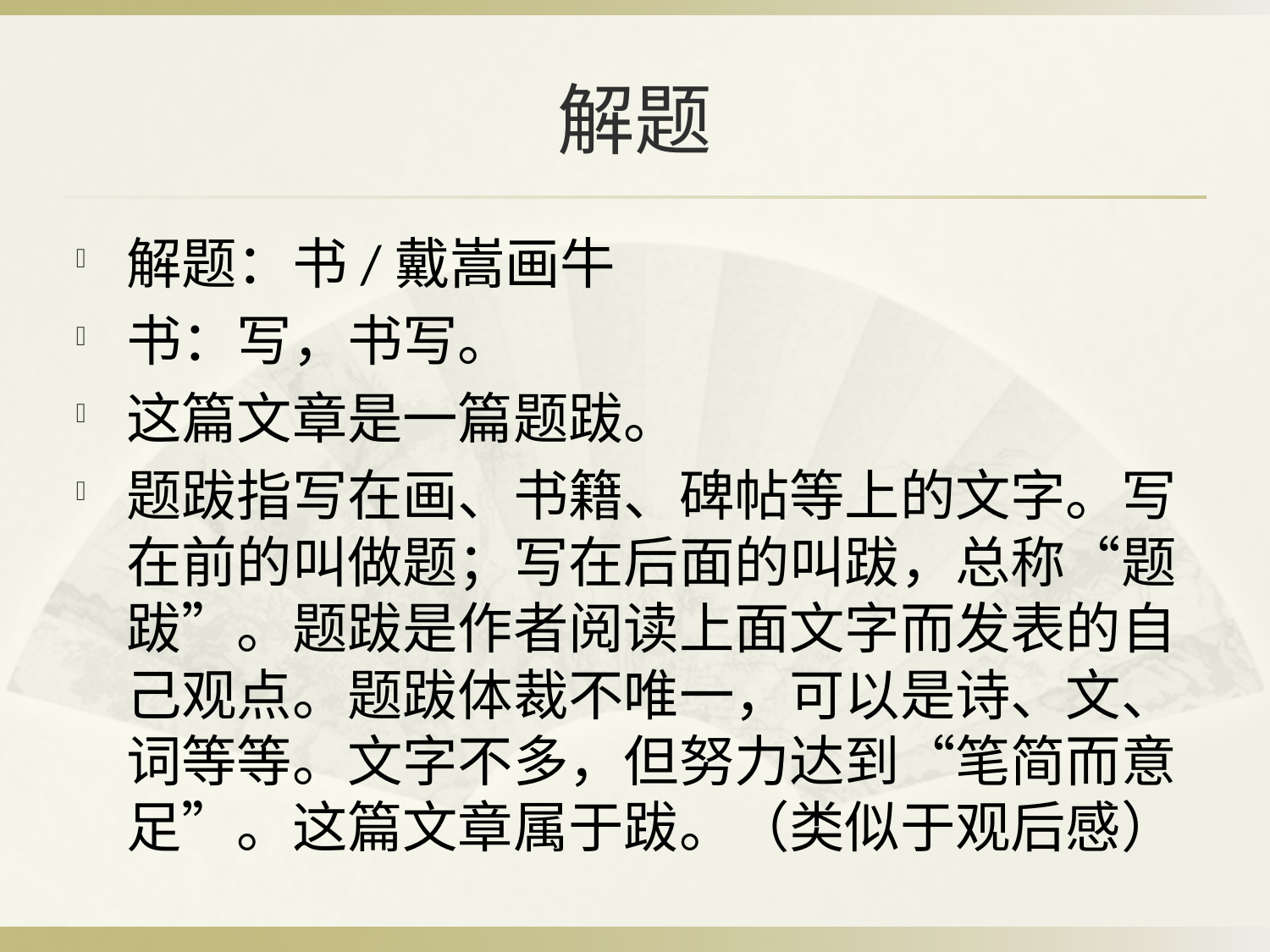

# 解题
解题：书/戴嵩画牛
书：写，书写。
这篇文章是一篇题跋。
题跋指写在画、书籍、碑帖等上的文字。写在前的叫做题；写在后面的叫跋，总称“题跋”。题跋是作者阅读上面文字而发表的自己观点。题跋体裁不唯一，可以是诗、文、词等等。文字不多，但努力达到“笔简而意足”。这篇文章属于跋。（类似于观后感）